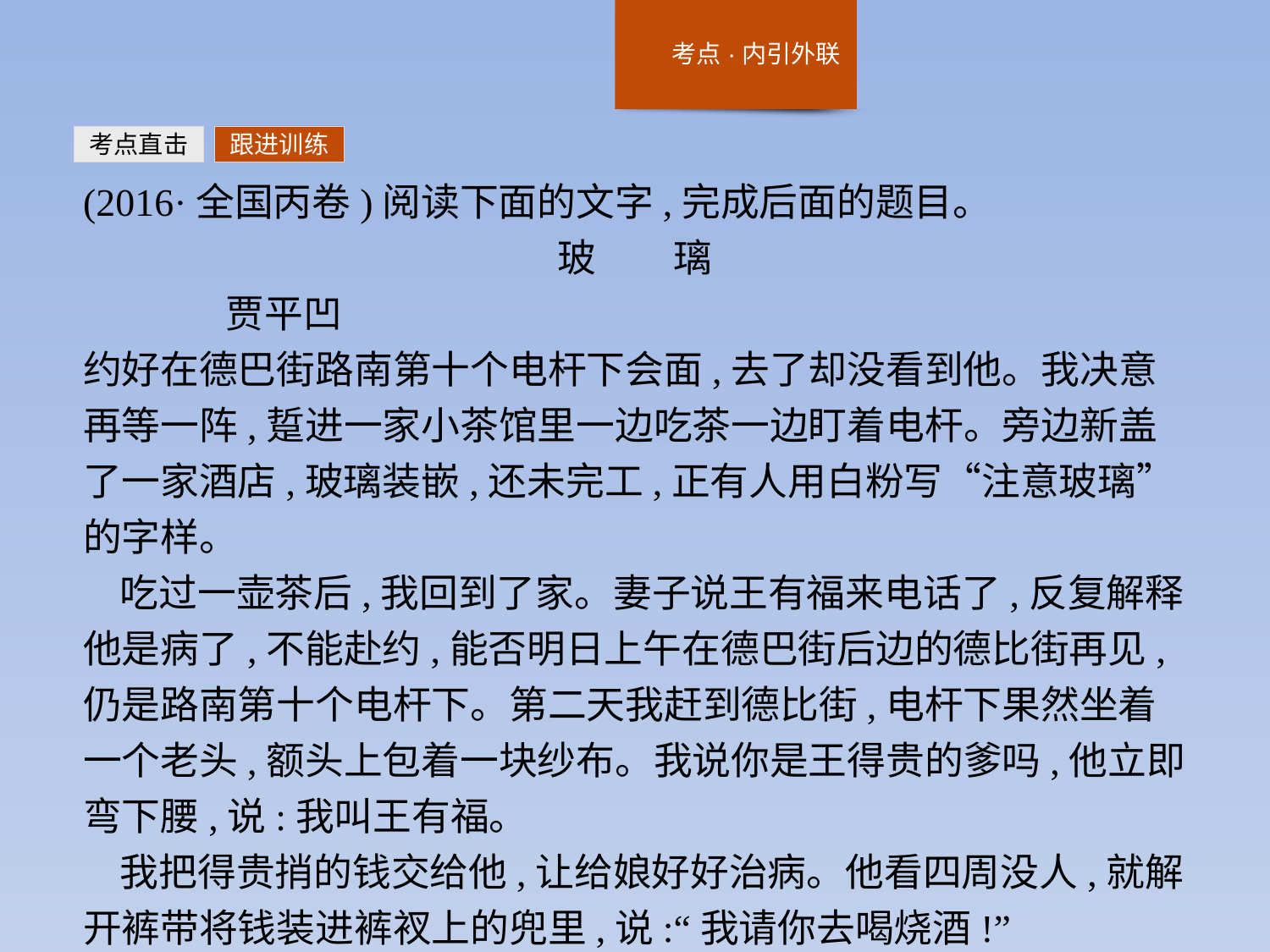

考点直击
跟进训练
(2016·全国丙卷)阅读下面的文字,完成后面的题目。
玻　　璃
	贾平凹
约好在德巴街路南第十个电杆下会面,去了却没看到他。我决意再等一阵,踅进一家小茶馆里一边吃茶一边盯着电杆。旁边新盖了一家酒店,玻璃装嵌,还未完工,正有人用白粉写“注意玻璃”的字样。
吃过一壶茶后,我回到了家。妻子说王有福来电话了,反复解释他是病了,不能赴约,能否明日上午在德巴街后边的德比街再见,仍是路南第十个电杆下。第二天我赶到德比街,电杆下果然坐着一个老头,额头上包着一块纱布。我说你是王得贵的爹吗,他立即弯下腰,说:我叫王有福。
我把得贵捎的钱交给他,让给娘好好治病。他看四周没人,就解开裤带将钱装进裤衩上的兜里,说:“我请你去喝烧酒!”